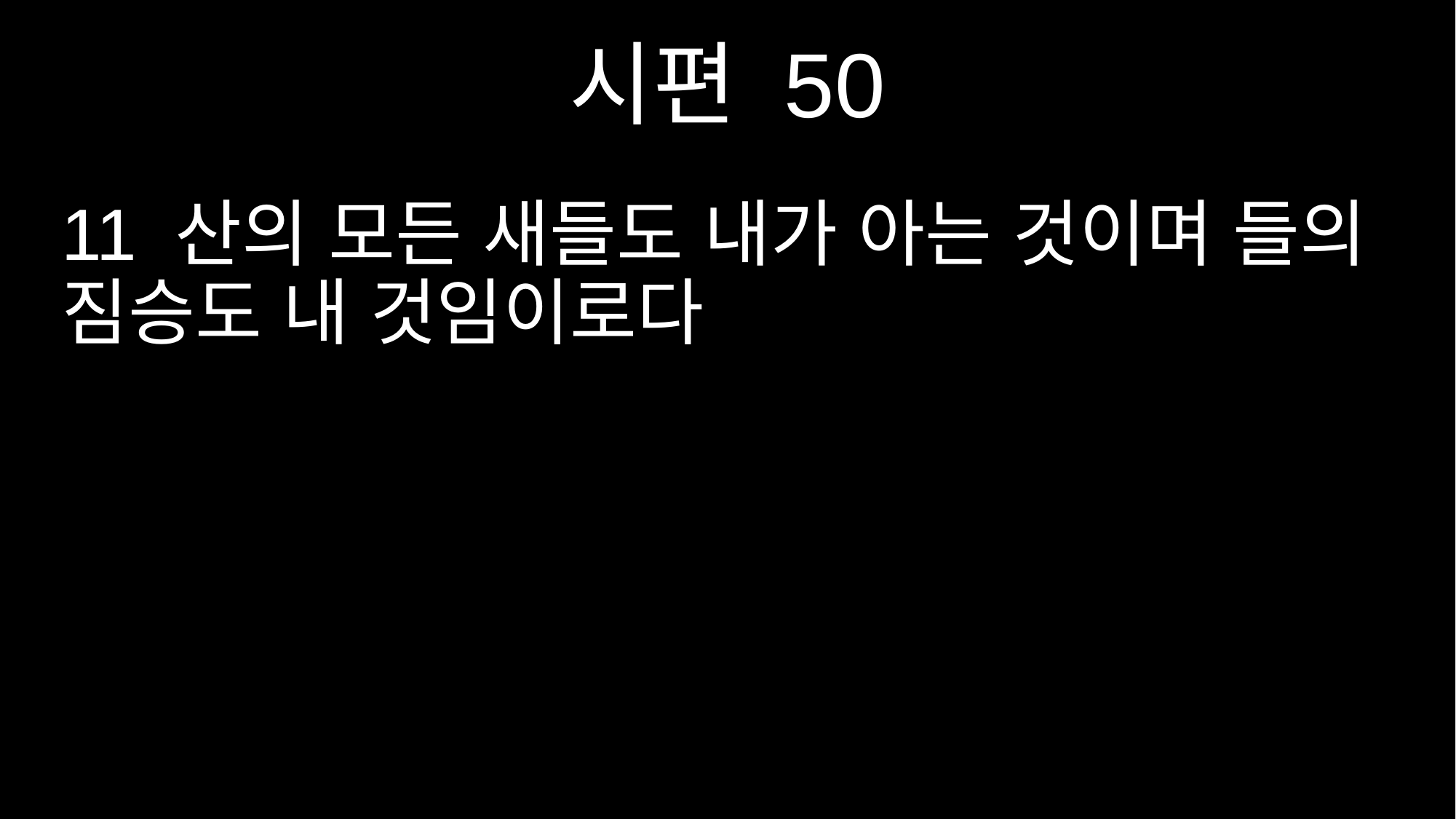

시편 50
11 산의 모든 새들도 내가 아는 것이며 들의 짐승도 내 것임이로다